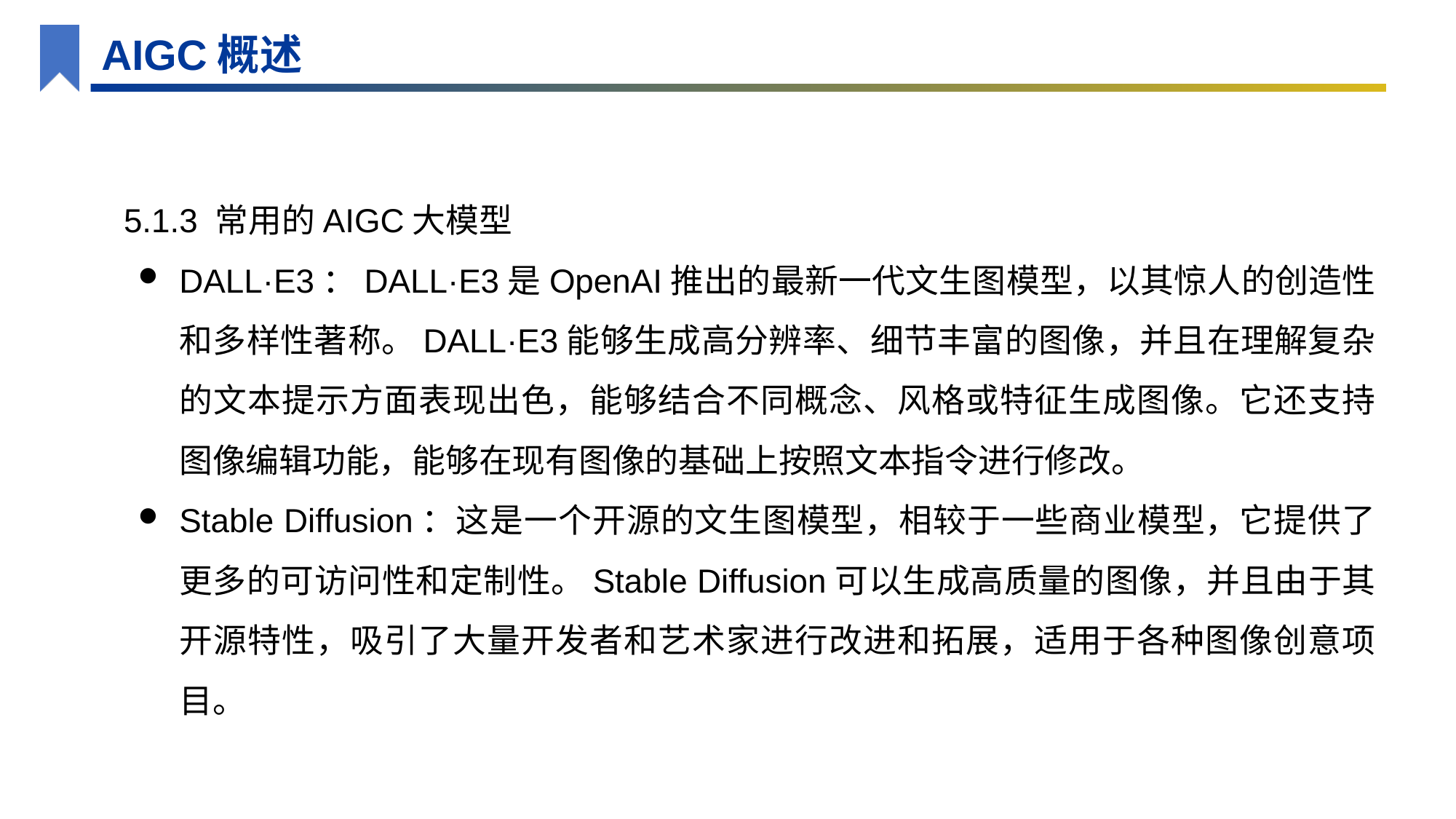

AIGC概述
5.1.3 常用的AIGC大模型
DALL·E3：DALL·E3是OpenAI推出的最新一代文生图模型，以其惊人的创造性和多样性著称。DALL·E3能够生成高分辨率、细节丰富的图像，并且在理解复杂的文本提示方面表现出色，能够结合不同概念、风格或特征生成图像。它还支持图像编辑功能，能够在现有图像的基础上按照文本指令进行修改。
Stable Diffusion：这是一个开源的文生图模型，相较于一些商业模型，它提供了更多的可访问性和定制性。Stable Diffusion可以生成高质量的图像，并且由于其开源特性，吸引了大量开发者和艺术家进行改进和拓展，适用于各种图像创意项目。